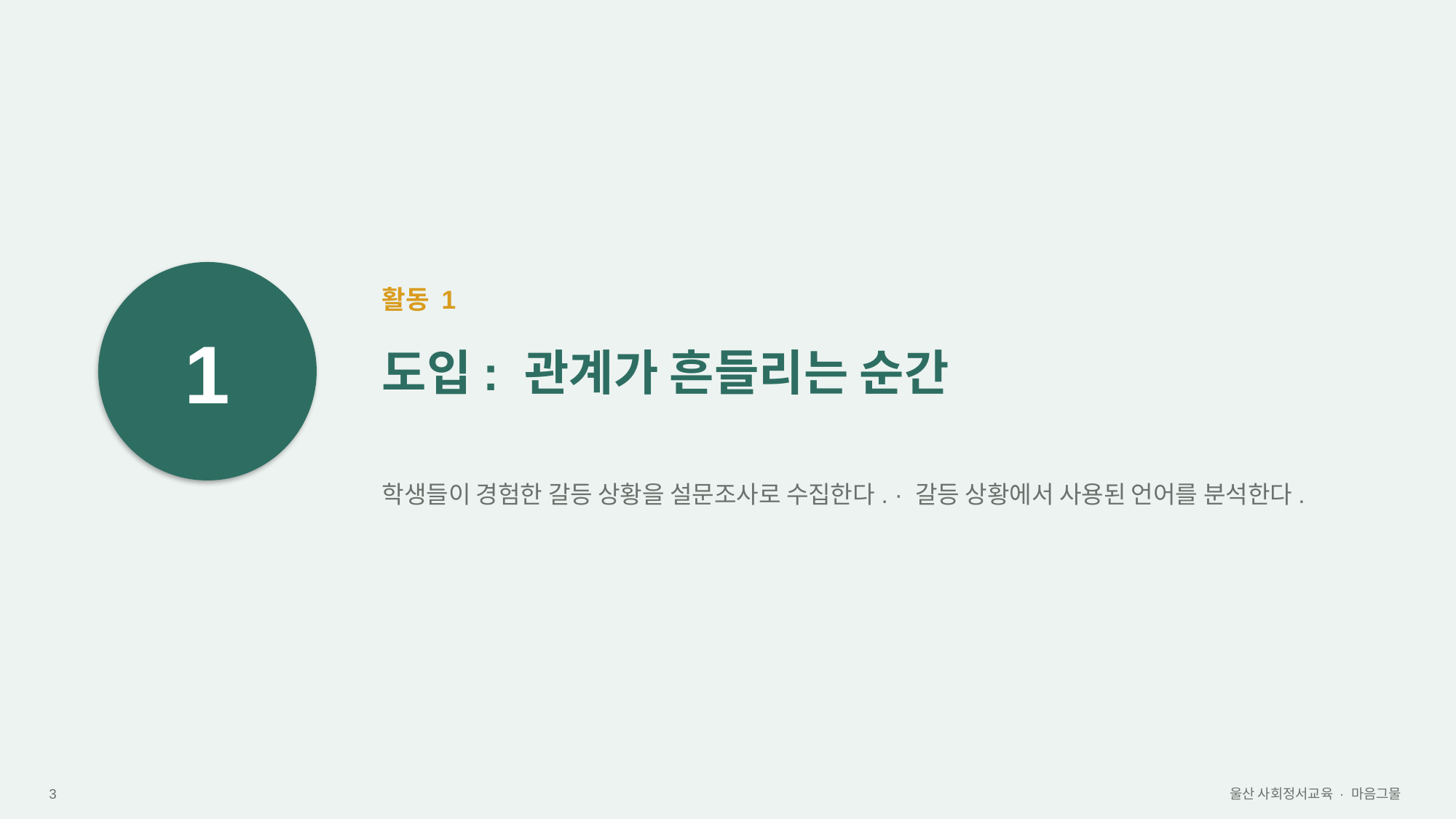

1
활동 1
도입: 관계가 흔들리는 순간
학생들이 경험한 갈등 상황을 설문조사로 수집한다. · 갈등 상황에서 사용된 언어를 분석한다.
3
울산 사회정서교육 · 마음그물